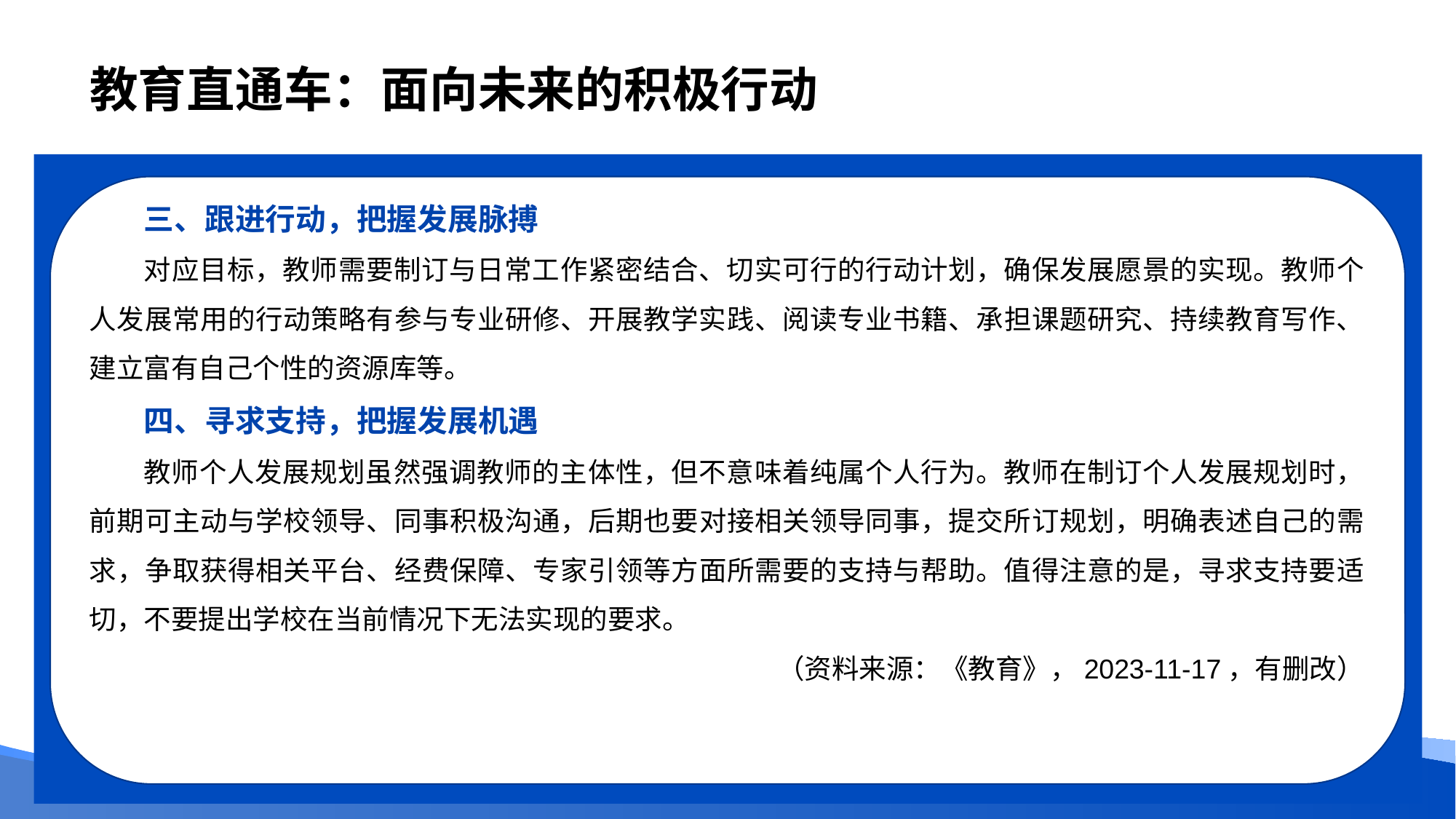

# 教育直通车：面向未来的积极行动

三、跟进行动，把握发展脉搏
对应目标，教师需要制订与日常工作紧密结合、切实可行的行动计划，确保发展愿景的实现。教师个人发展常用的行动策略有参与专业研修、开展教学实践、阅读专业书籍、承担课题研究、持续教育写作、建立富有自己个性的资源库等。
四、寻求支持，把握发展机遇
教师个人发展规划虽然强调教师的主体性，但不意味着纯属个人行为。教师在制订个人发展规划时，前期可主动与学校领导、同事积极沟通，后期也要对接相关领导同事，提交所订规划，明确表述自己的需求，争取获得相关平台、经费保障、专家引领等方面所需要的支持与帮助。值得注意的是，寻求支持要适切，不要提出学校在当前情况下无法实现的要求。
（资料来源：《教育》，2023-11-17，有删改）